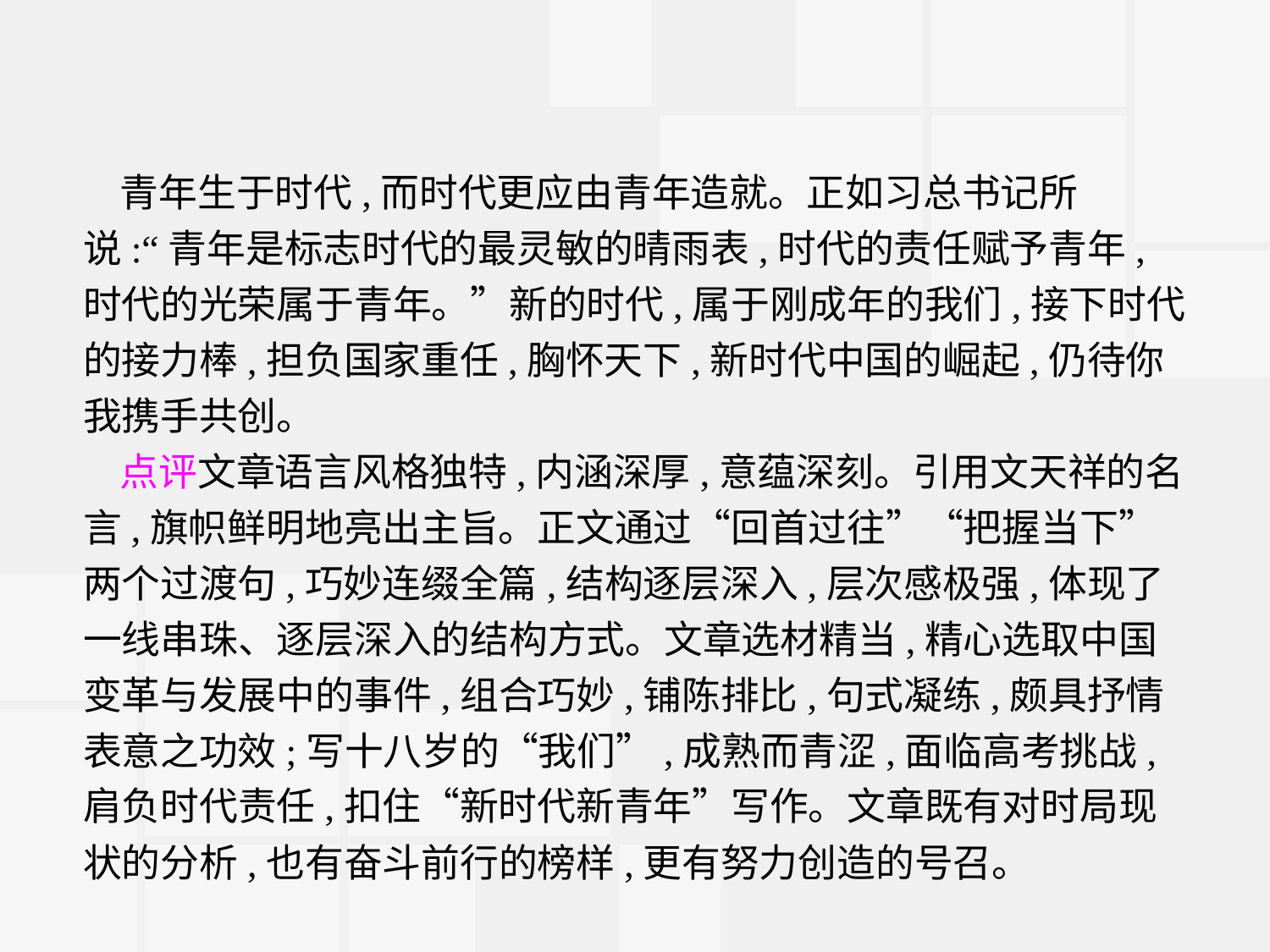

青年生于时代,而时代更应由青年造就。正如习总书记所说:“青年是标志时代的最灵敏的晴雨表,时代的责任赋予青年,时代的光荣属于青年。”新的时代,属于刚成年的我们,接下时代的接力棒,担负国家重任,胸怀天下,新时代中国的崛起,仍待你我携手共创。
点评文章语言风格独特,内涵深厚,意蕴深刻。引用文天祥的名言,旗帜鲜明地亮出主旨。正文通过“回首过往”“把握当下”两个过渡句,巧妙连缀全篇,结构逐层深入,层次感极强,体现了一线串珠、逐层深入的结构方式。文章选材精当,精心选取中国变革与发展中的事件,组合巧妙,铺陈排比,句式凝练,颇具抒情表意之功效;写十八岁的“我们”,成熟而青涩,面临高考挑战,肩负时代责任,扣住“新时代新青年”写作。文章既有对时局现状的分析,也有奋斗前行的榜样,更有努力创造的号召。